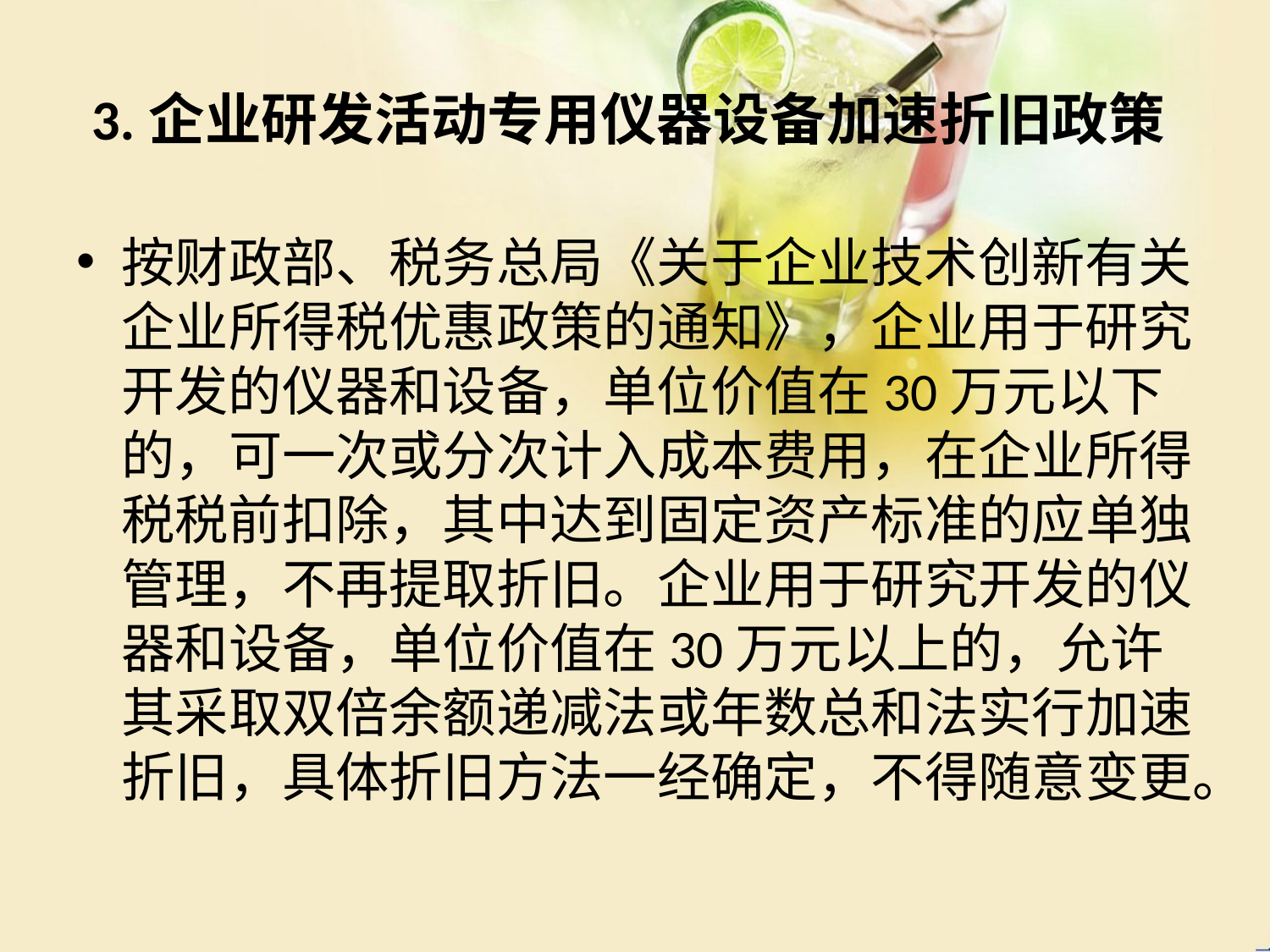

# 3.企业研发活动专用仪器设备加速折旧政策
按财政部、税务总局《关于企业技术创新有关企业所得税优惠政策的通知》，企业用于研究开发的仪器和设备，单位价值在30万元以下的，可一次或分次计入成本费用，在企业所得税税前扣除，其中达到固定资产标准的应单独管理，不再提取折旧。企业用于研究开发的仪器和设备，单位价值在30万元以上的，允许其采取双倍余额递减法或年数总和法实行加速折旧，具体折旧方法一经确定，不得随意变更。